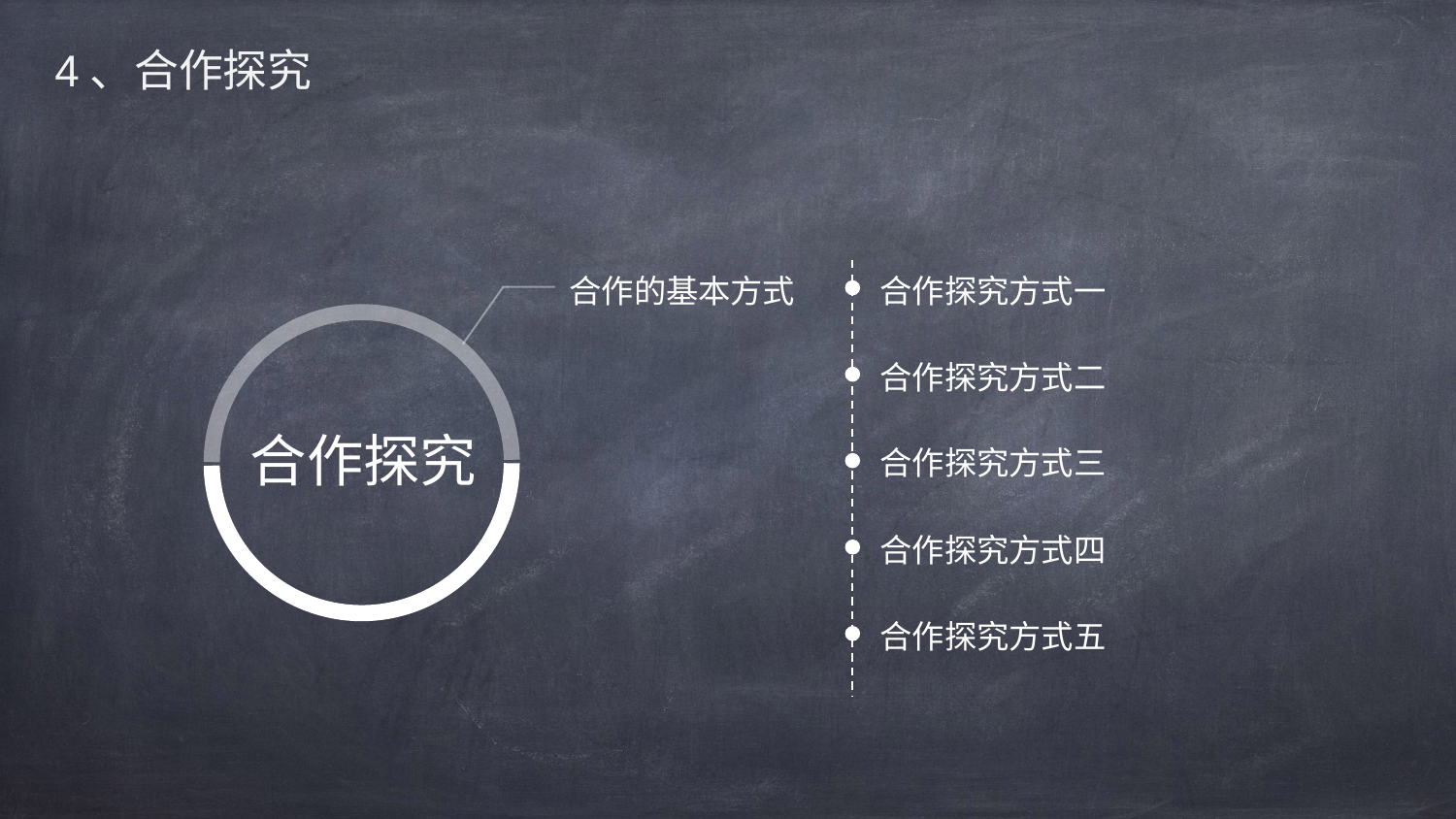

4、合作探究
合作探究方式一
合作的基本方式

合作探究方式二

合作探究
合作探究方式三

合作探究方式四

合作探究方式五